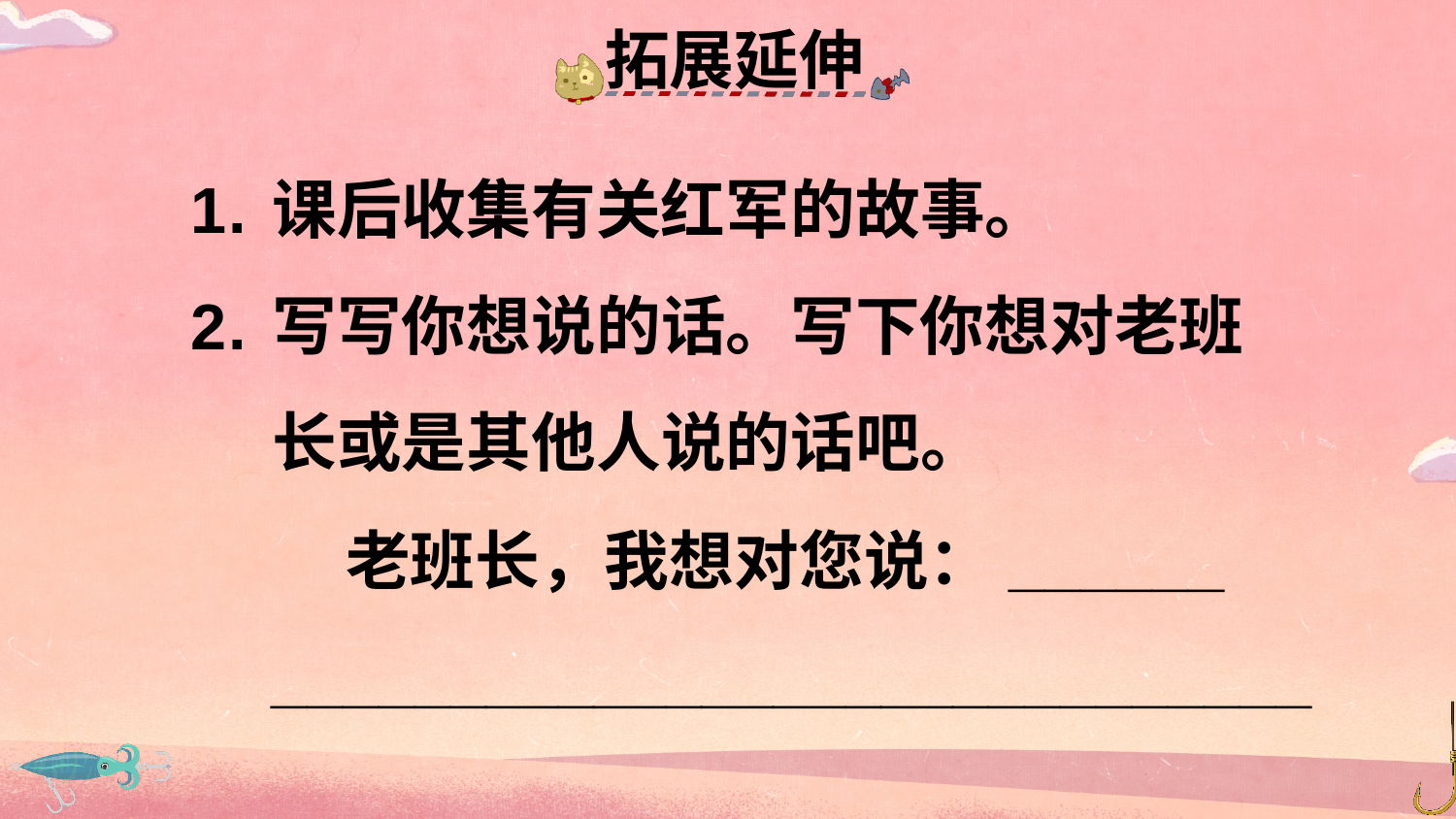

拓展延伸
课后收集有关红军的故事。
写写你想说的话。写下你想对老班长或是其他人说的话吧。
    老班长，我想对您说：______
______________________________